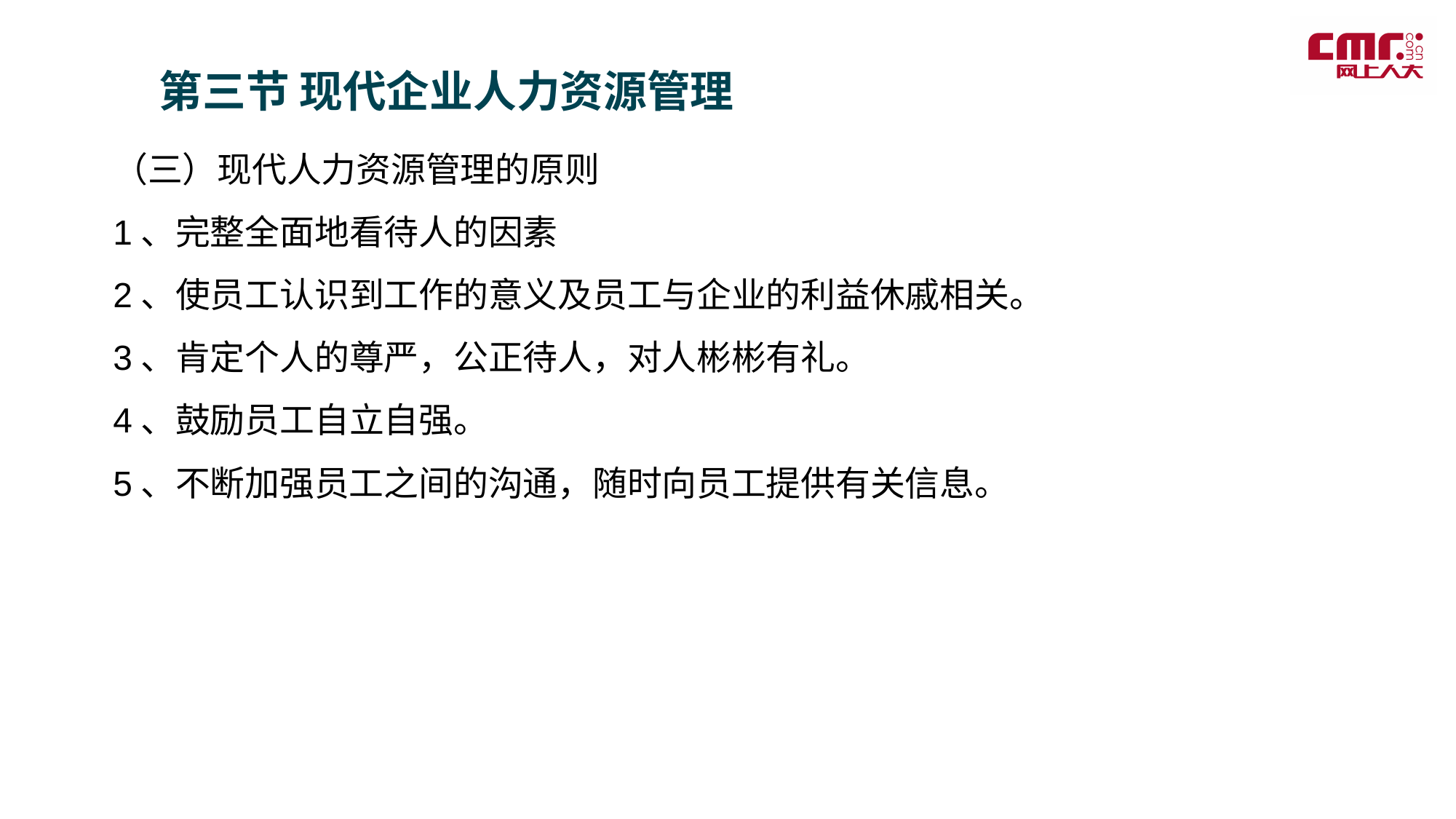

第三节 现代企业人力资源管理
（三）现代人力资源管理的原则
1、完整全面地看待人的因素
2、使员工认识到工作的意义及员工与企业的利益休戚相关。
3、肯定个人的尊严，公正待人，对人彬彬有礼。
4、鼓励员工自立自强。
5、不断加强员工之间的沟通，随时向员工提供有关信息。